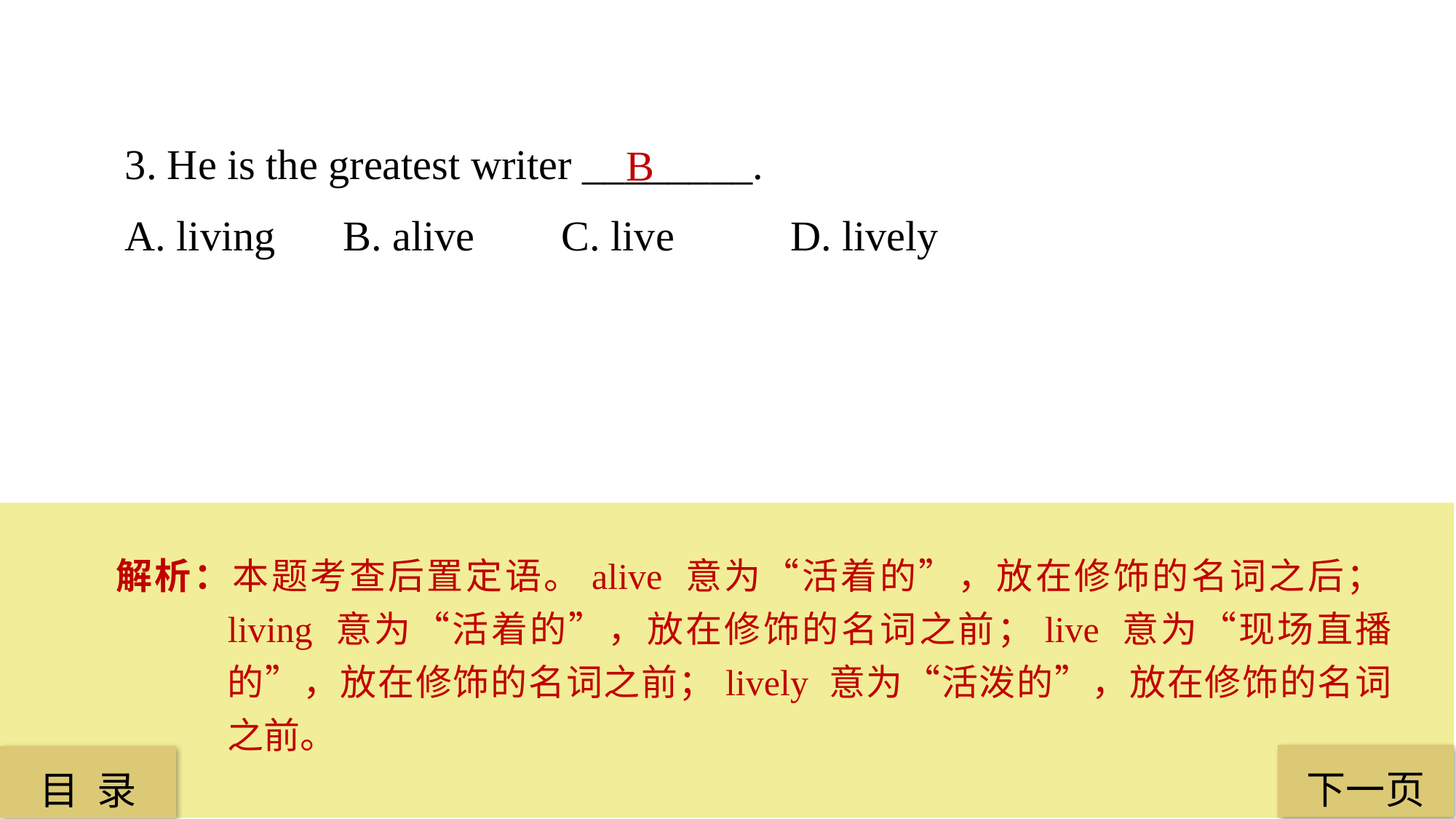

3. He is the greatest writer ________.
A. living 	B. alive 	C. live	 D. lively
B
解析：本题考查后置定语。alive 意为“活着的”，放在修饰的名词之后；living 意为“活着的”，放在修饰的名词之前；live 意为“现场直播的”，放在修饰的名词之前；lively 意为“活泼的”，放在修饰的名词之前。